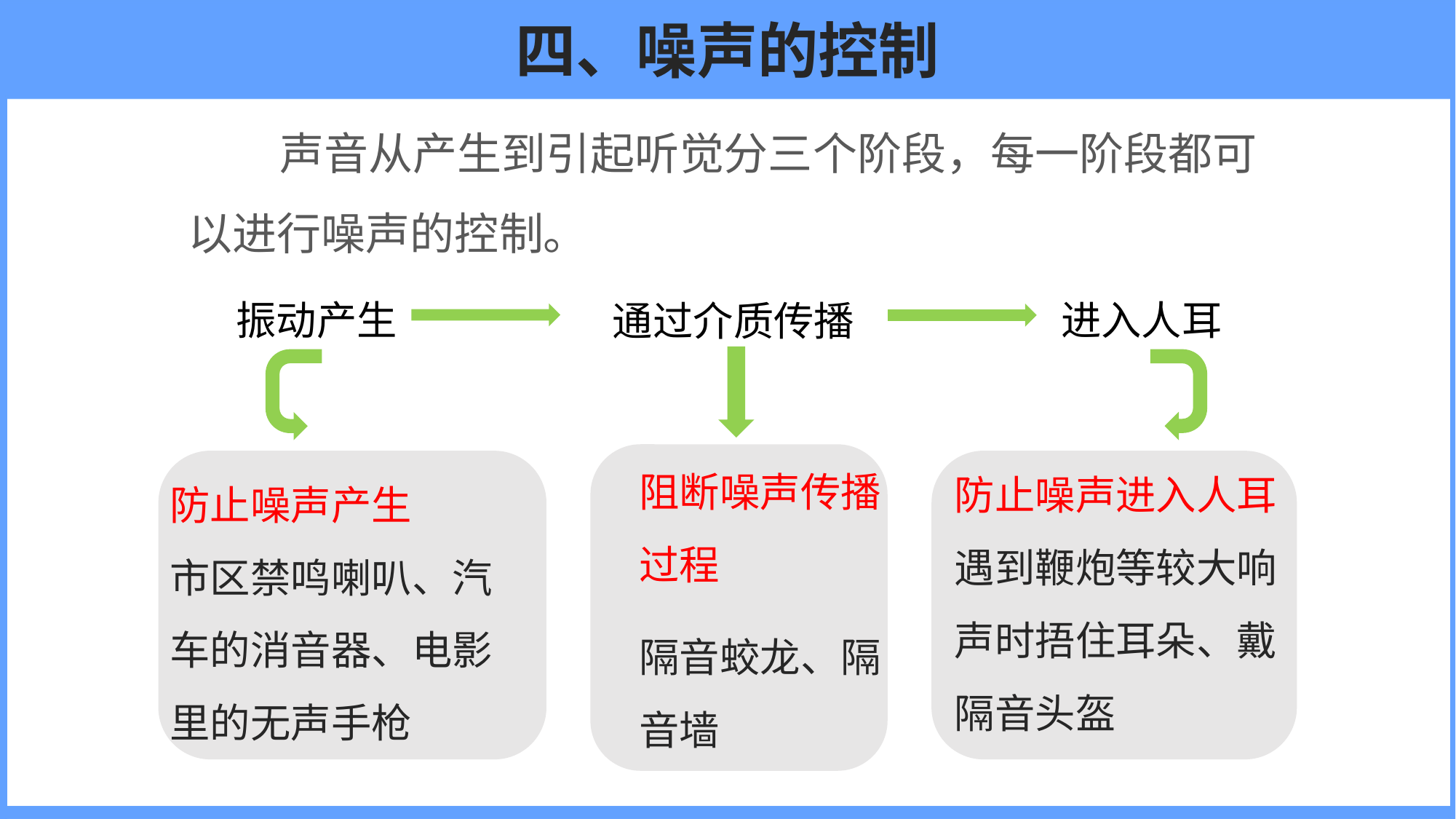

# 四、噪声的控制
声音从产生到引起听觉分三个阶段，每一阶段都可以进行噪声的控制。
振动产生
进入人耳
通过介质传播

阻断噪声传播过程
隔音蛟龙、隔音墙

防止噪声进入人耳遇到鞭炮等较大响声时捂住耳朵、戴隔音头盔

防止噪声产生
市区禁鸣喇叭、汽车的消音器、电影里的无声手枪